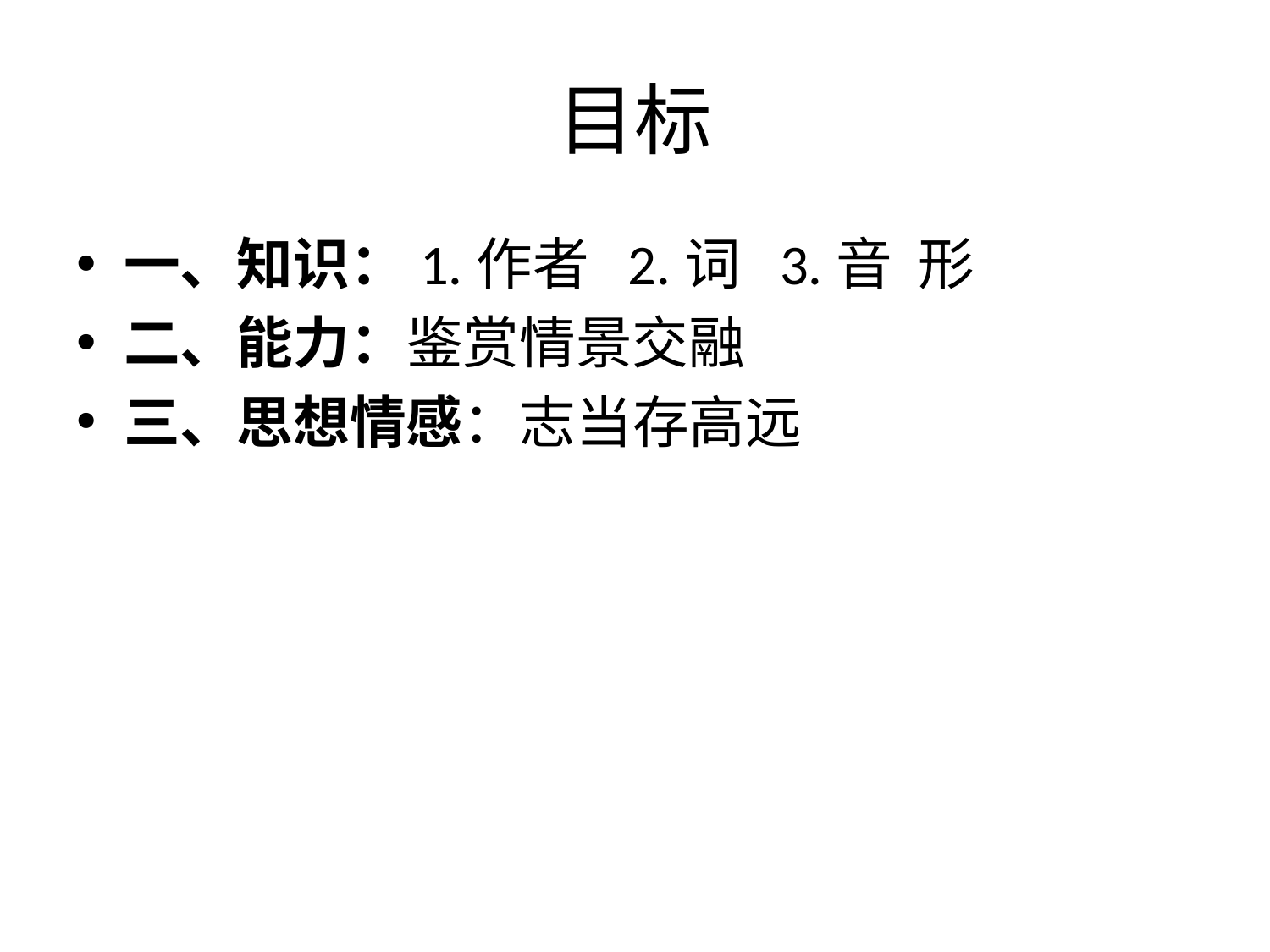

# 目标
一、知识：1.作者  2.词  3.音  形
二、能力：鉴赏情景交融
三、思想情感：志当存高远